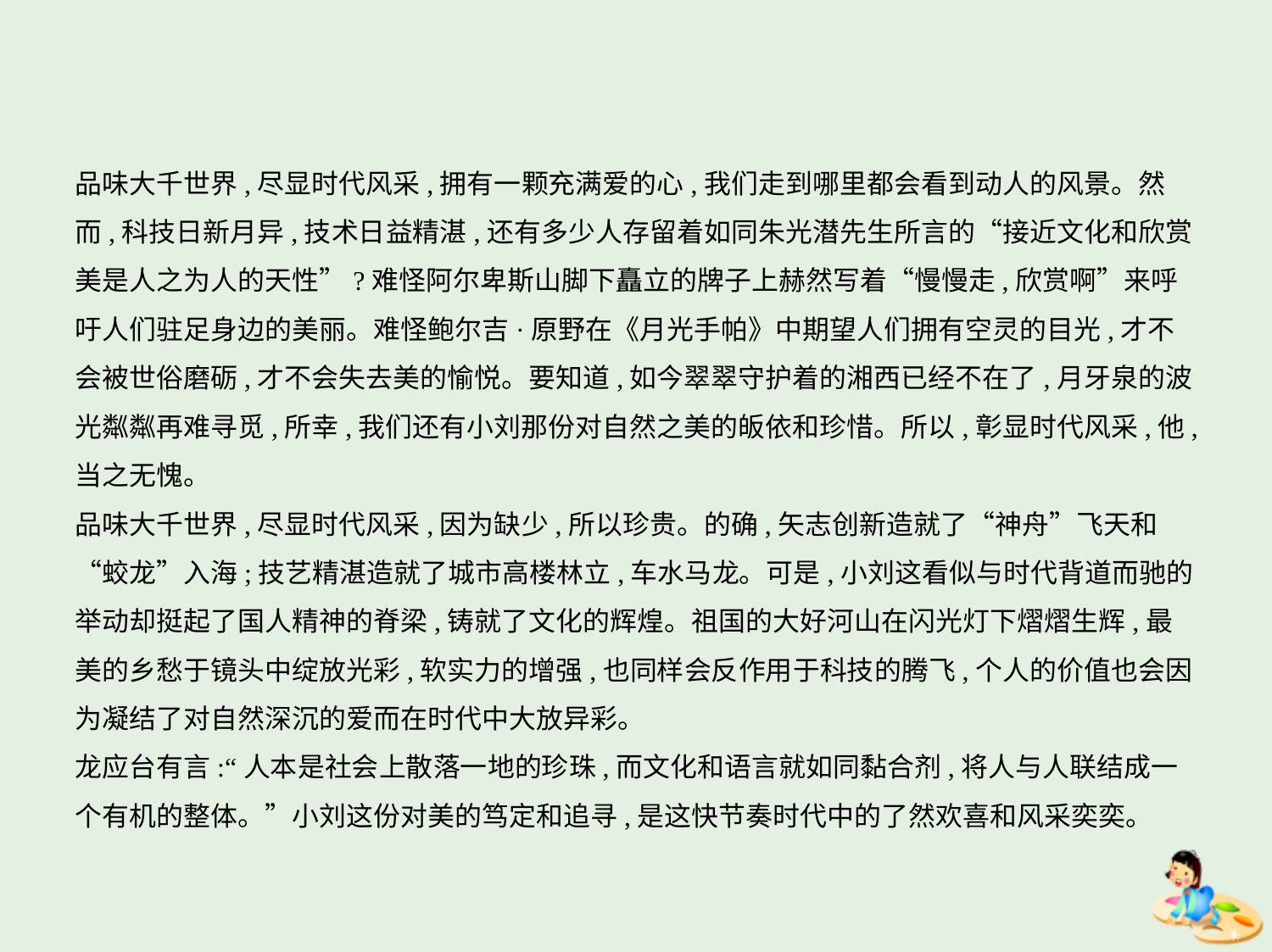

品味大千世界,尽显时代风采,拥有一颗充满爱的心,我们走到哪里都会看到动人的风景。然
而,科技日新月异,技术日益精湛,还有多少人存留着如同朱光潜先生所言的“接近文化和欣赏
美是人之为人的天性”?难怪阿尔卑斯山脚下矗立的牌子上赫然写着“慢慢走,欣赏啊”来呼
吁人们驻足身边的美丽。难怪鲍尔吉·原野在《月光手帕》中期望人们拥有空灵的目光,才不
会被世俗磨砺,才不会失去美的愉悦。要知道,如今翠翠守护着的湘西已经不在了,月牙泉的波
光粼粼再难寻觅,所幸,我们还有小刘那份对自然之美的皈依和珍惜。所以,彰显时代风采,他,
当之无愧。
品味大千世界,尽显时代风采,因为缺少,所以珍贵。的确,矢志创新造就了“神舟”飞天和
“蛟龙”入海;技艺精湛造就了城市高楼林立,车水马龙。可是,小刘这看似与时代背道而驰的
举动却挺起了国人精神的脊梁,铸就了文化的辉煌。祖国的大好河山在闪光灯下熠熠生辉,最
美的乡愁于镜头中绽放光彩,软实力的增强,也同样会反作用于科技的腾飞,个人的价值也会因
为凝结了对自然深沉的爱而在时代中大放异彩。
龙应台有言:“人本是社会上散落一地的珍珠,而文化和语言就如同黏合剂,将人与人联结成一
个有机的整体。”小刘这份对美的笃定和追寻,是这快节奏时代中的了然欢喜和风采奕奕。